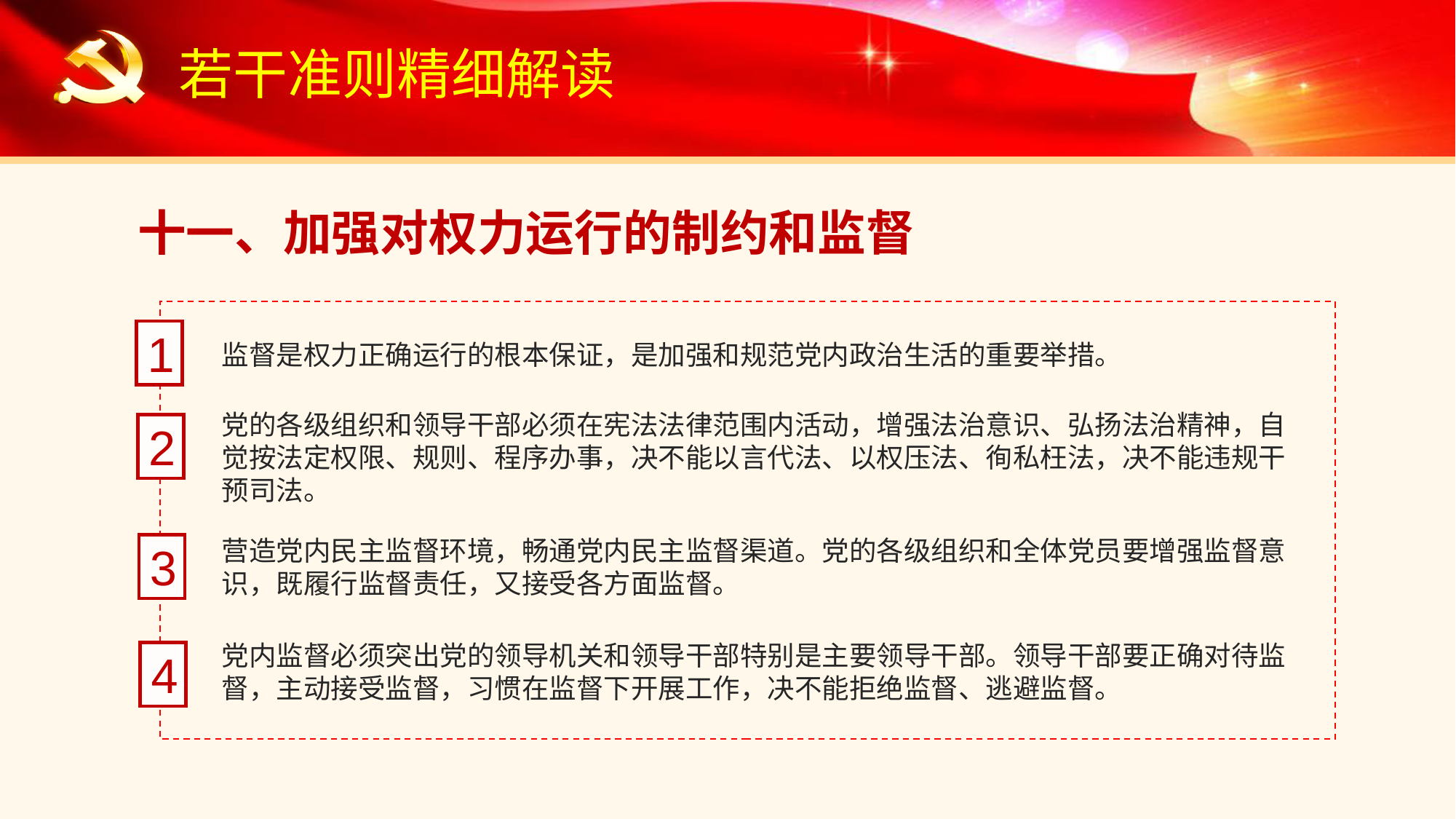

若干准则精细解读
十一、加强对权力运行的制约和监督

1
监督是权力正确运行的根本保证，是加强和规范党内政治生活的重要举措。
党的各级组织和领导干部必须在宪法法律范围内活动，增强法治意识、弘扬法治精神，自觉按法定权限、规则、程序办事，决不能以言代法、以权压法、徇私枉法，决不能违规干预司法。
2
营造党内民主监督环境，畅通党内民主监督渠道。党的各级组织和全体党员要增强监督意识，既履行监督责任，又接受各方面监督。
3
党内监督必须突出党的领导机关和领导干部特别是主要领导干部。领导干部要正确对待监督，主动接受监督，习惯在监督下开展工作，决不能拒绝监督、逃避监督。
4